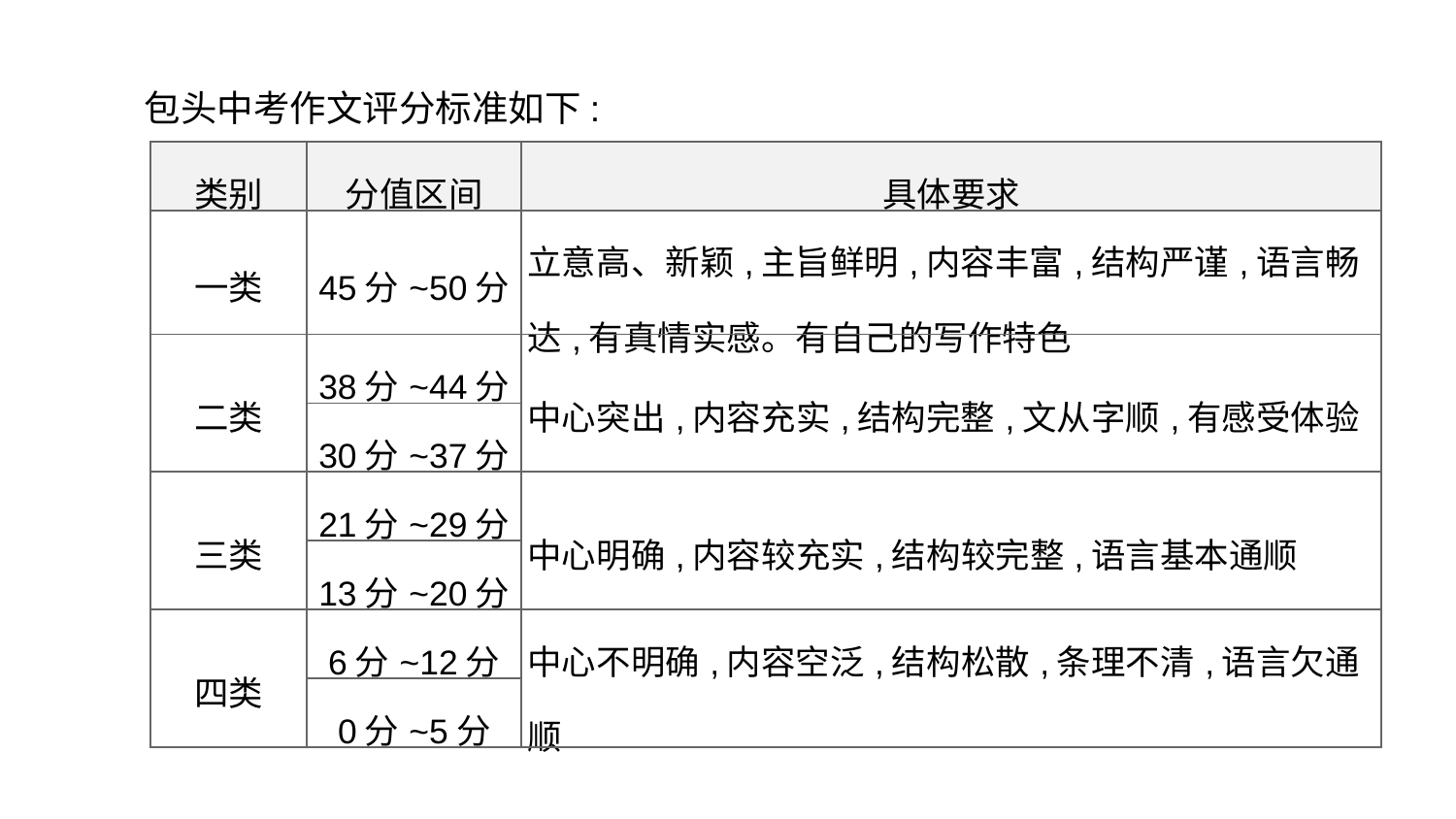

包头中考作文评分标准如下:
| 类别 | 分值区间 | 具体要求 |
| --- | --- | --- |
| 一类 | 45分~50分 | 立意高、新颖,主旨鲜明,内容丰富,结构严谨,语言畅达,有真情实感。有自己的写作特色 |
| 二类 | 38分~44分 | 中心突出,内容充实,结构完整,文从字顺,有感受体验 |
|  | 30分~37分 |  |
| 三类 | 21分~29分 | 中心明确,内容较充实,结构较完整,语言基本通顺 |
|  | 13分~20分 |  |
| 四类 | 6分~12分 | 中心不明确,内容空泛,结构松散,条理不清,语言欠通顺 |
|  | 0分~5分 |  |